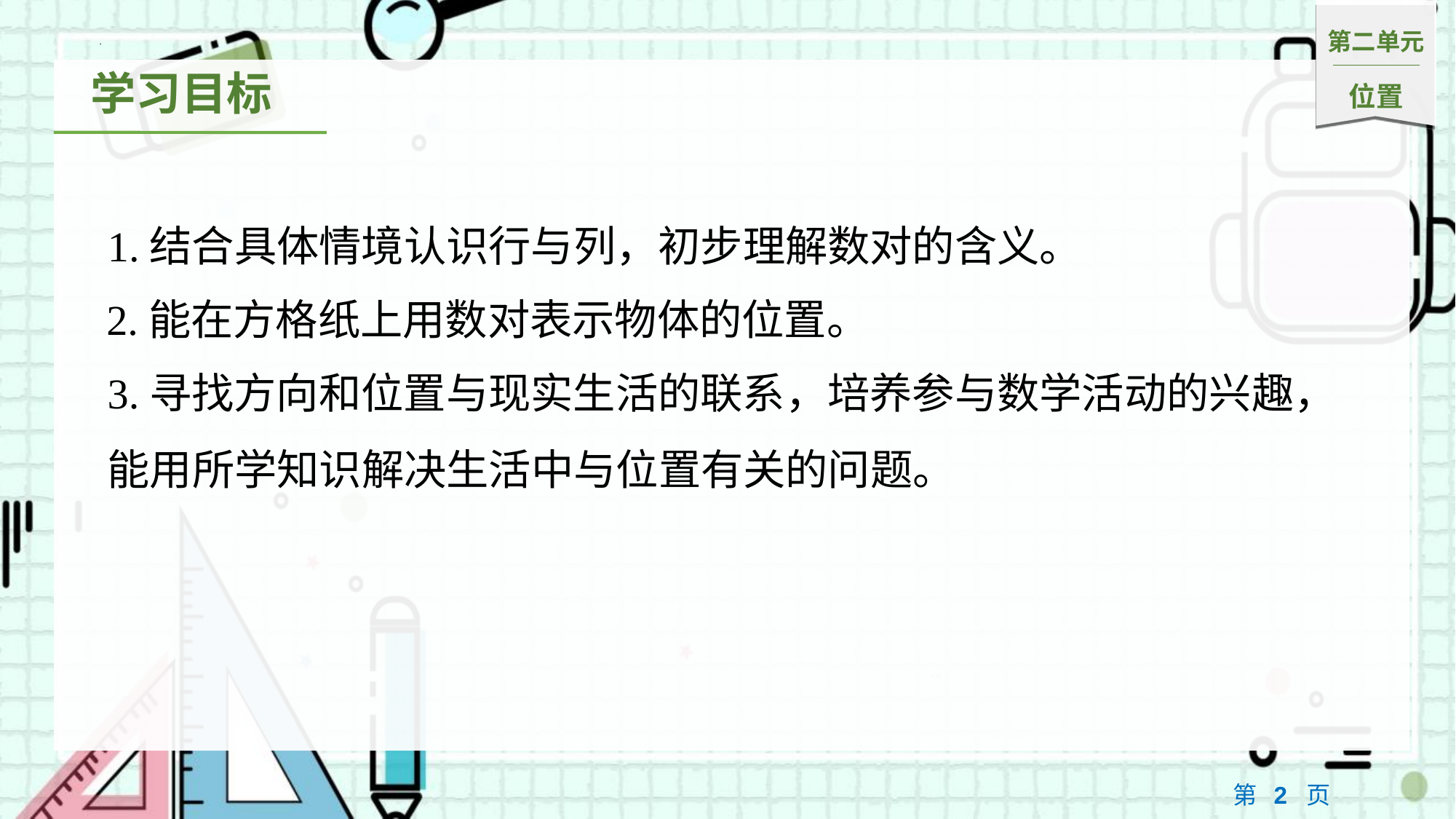

1.结合具体情境认识行与列，初步理解数对的含义。
2.能在方格纸上用数对表示物体的位置。
3.寻找方向和位置与现实生活的联系，培养参与数学活动的兴趣，能用所学知识解决生活中与位置有关的问题。